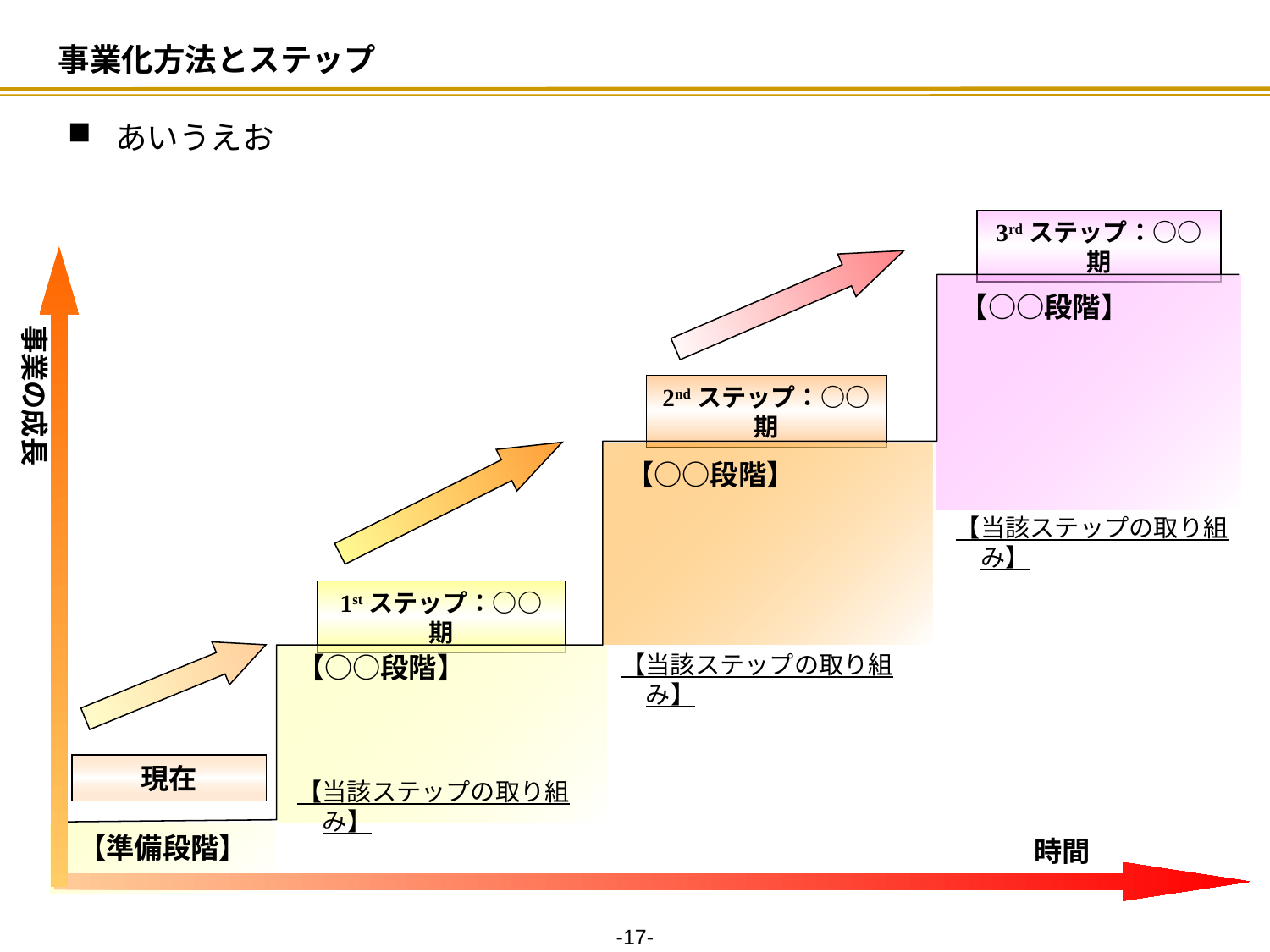

# 事業化方法とステップ
あいうえお

3rdステップ：○○期

事業の成長
【○○段階】

2ndステップ：○○期

【○○段階】

【当該ステップの取り組み】

1stステップ：○○期
【当該ステップの取り組み】

【○○段階】

現在
【当該ステップの取り組み】
準備
【準備段階】
時間

-17-